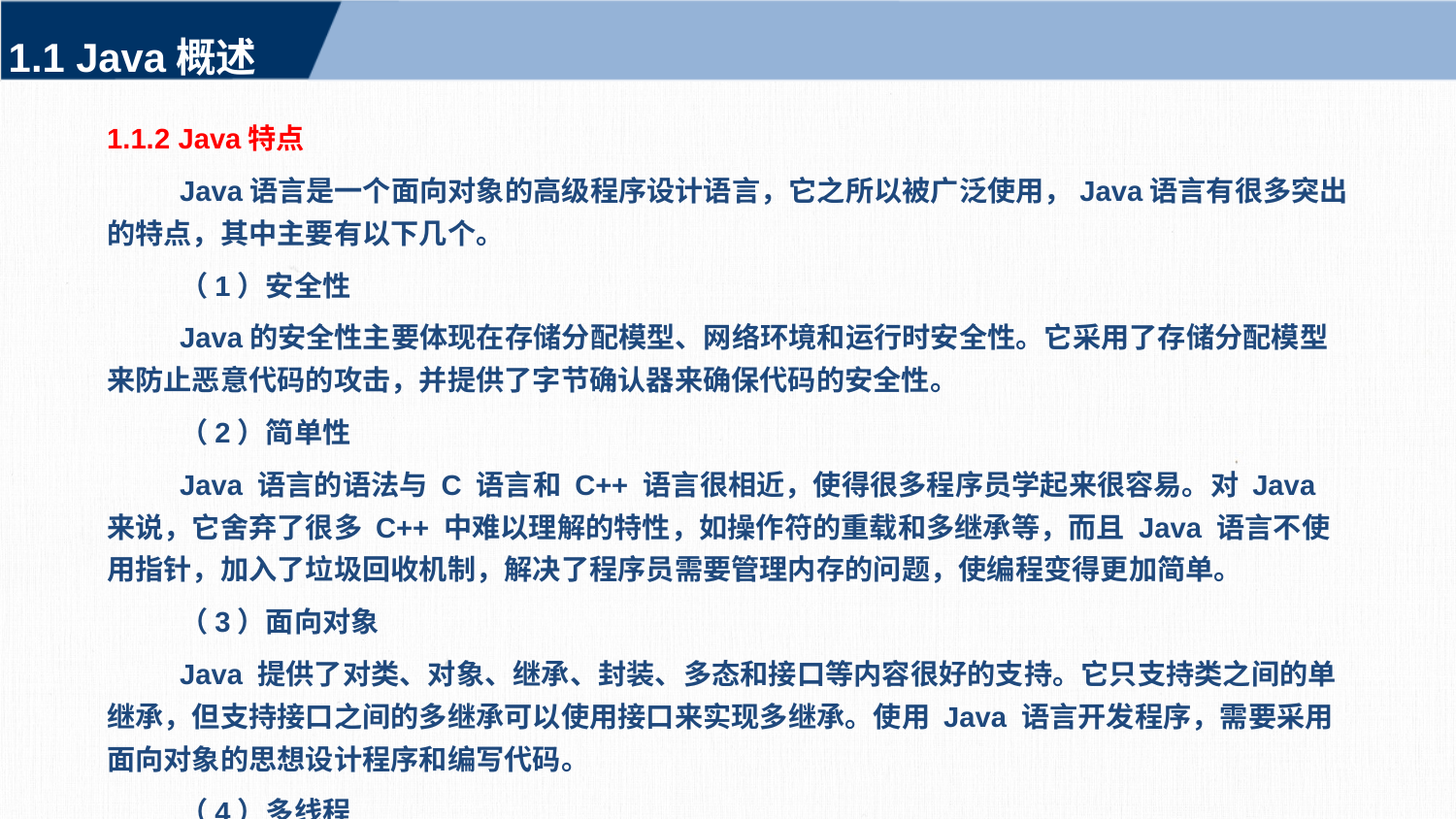

1.1 Java概述
1.1.2 Java特点
Java语言是一个面向对象的高级程序设计语言，它之所以被广泛使用，Java语言有很多突出的特点，其中主要有以下几个。
（1）安全性
Java的安全性主要体现在存储分配模型、网络环境和运行时安全性。它采用了存储分配模型来防止恶意代码的攻击，并提供了字节确认器来确保代码的安全性。
（2）简单性
Java 语言的语法与 C 语言和 C++ 语言很相近，使得很多程序员学起来很容易。对 Java 来说，它舍弃了很多 C++ 中难以理解的特性，如操作符的重载和多继承等，而且 Java 语言不使用指针，加入了垃圾回收机制，解决了程序员需要管理内存的问题，使编程变得更加简单。
（3）面向对象
Java 提供了对类、对象、继承、封装、多态和接口等内容很好的支持。它只支持类之间的单继承，但支持接口之间的多继承可以使用接口来实现多继承。使用 Java 语言开发程序，需要采用面向对象的思想设计程序和编写代码。
（4）多线程
Java的特点之一就是支持多线程，多线程是一种并发编程的方式，可以同时运行多个小任务，提高程序的并发性能和实时控制性能。Java的run()方法可以同时运行多个线程，而不需要创建独立的线程对象。通过多线程，可以实现异步执行，同时可以同步执行多个小任务，提高程序的并发性能和实时控制性能。
（5）分布性
Java是一种分布式的编程语言，它支持在网络上应用。Java的分布性意味着它可以在多个不同的网络环境中运行，并且可以支持不同的数据源。这使得Java具有灵活性，适用于各种应用程序的需求。
（6）平台无关性
Java平台无关性，也就是Java程序的可移植性，是指使用Java语言编写的程序可以在不同的计算机系统上运行，而不需要进行任何修改。这是因为Java编译成虚拟机后，只需要生成虚拟机上的目标代码，就可以在不同的平台上运行。而不会产生任何对平台无关性的影响。这种平台无关性可以大大降低开发、维护和管理的开销，提高开发效率。